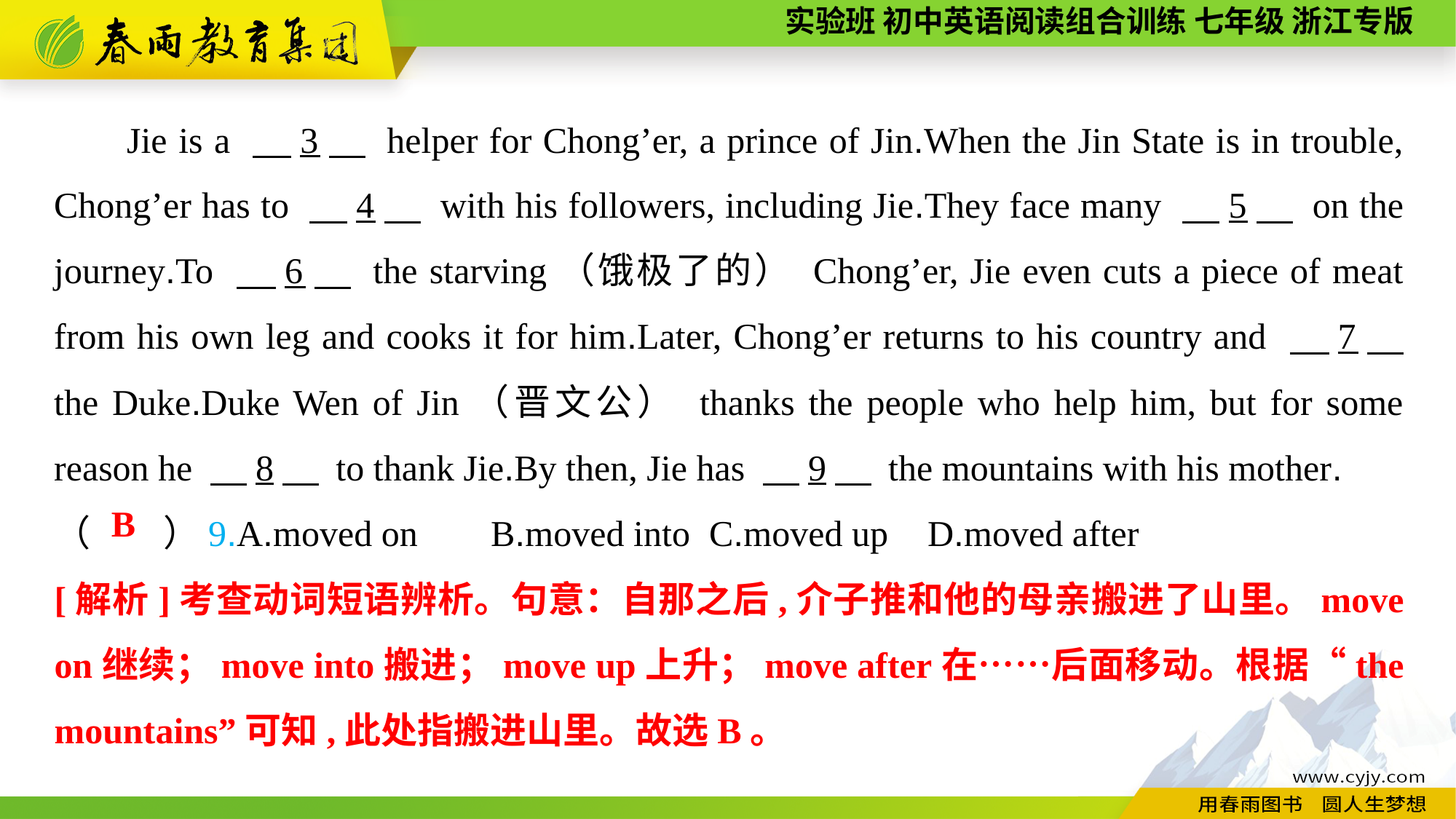

Jie is a 　3　 helper for Chong’er, a prince of Jin.When the Jin State is in trouble, Chong’er has to 　4　 with his followers, including Jie.They face many 　5　 on the journey.To 　6　 the starving（饿极了的） Chong’er, Jie even cuts a piece of meat from his own leg and cooks it for him.Later, Chong’er returns to his country and 　7　 the Duke.Duke Wen of Jin（晋文公） thanks the people who help him, but for some reason he 　8　 to thank Jie.By then, Jie has 　9　 the mountains with his mother.
（　　）9.A.moved on	B.moved into	C.moved up	D.moved after
B
[解析]考查动词短语辨析。句意：自那之后,介子推和他的母亲搬进了山里。move on继续；move into搬进；move up上升；move after在……后面移动。根据“the mountains”可知,此处指搬进山里。故选B。